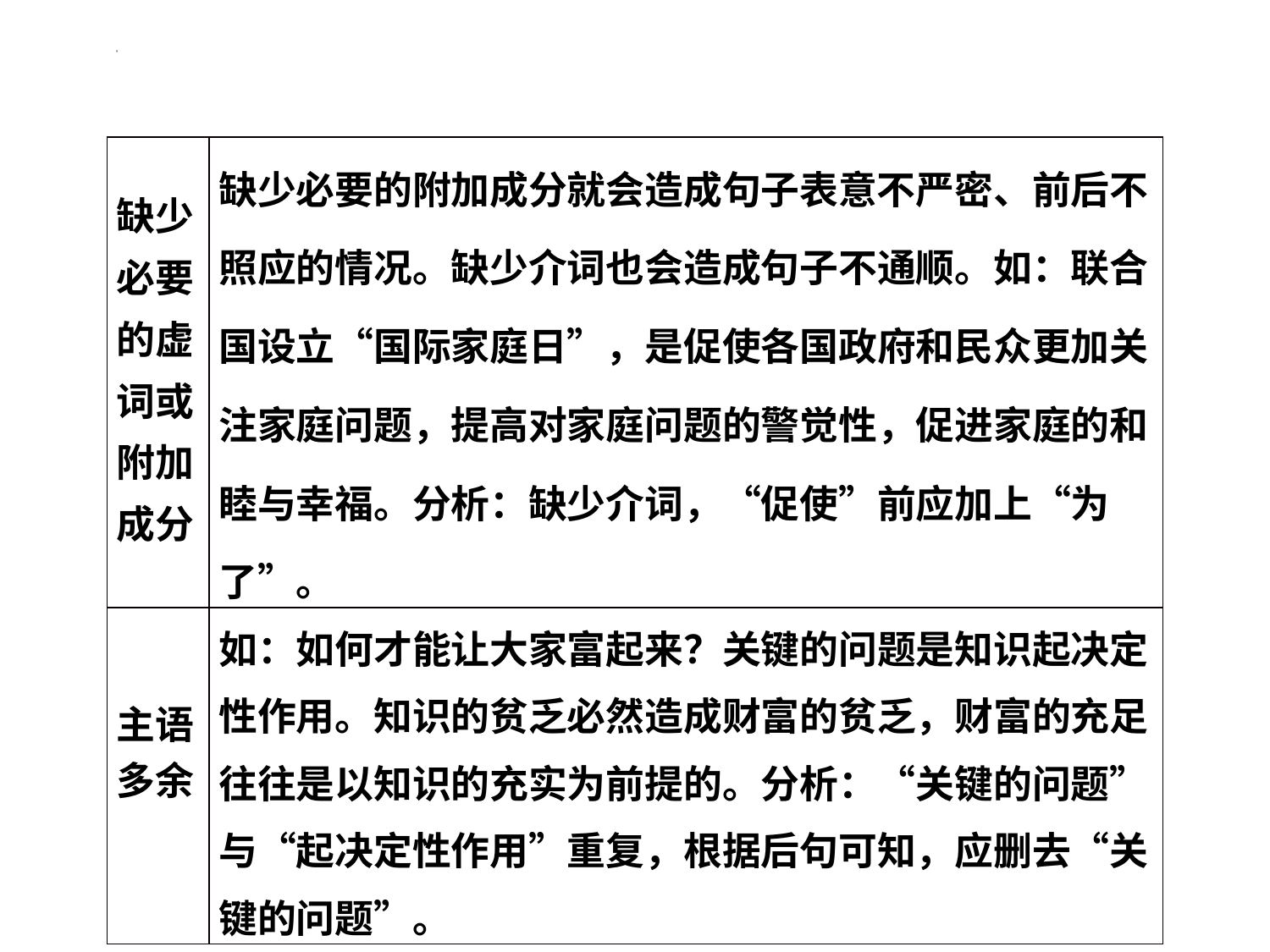

#
| 缺少必要的虚词或附加成分 | 缺少必要的附加成分就会造成句子表意不严密、前后不照应的情况。缺少介词也会造成句子不通顺。如：联合国设立“国际家庭日”，是促使各国政府和民众更加关注家庭问题，提高对家庭问题的警觉性，促进家庭的和睦与幸福。分析：缺少介词，“促使”前应加上“为了”。 |
| --- | --- |
| 主语多余 | 如：如何才能让大家富起来？关键的问题是知识起决定性作用。知识的贫乏必然造成财富的贫乏，财富的充足往往是以知识的充实为前提的。分析：“关键的问题”与“起决定性作用”重复，根据后句可知，应删去“关键的问题”。 |